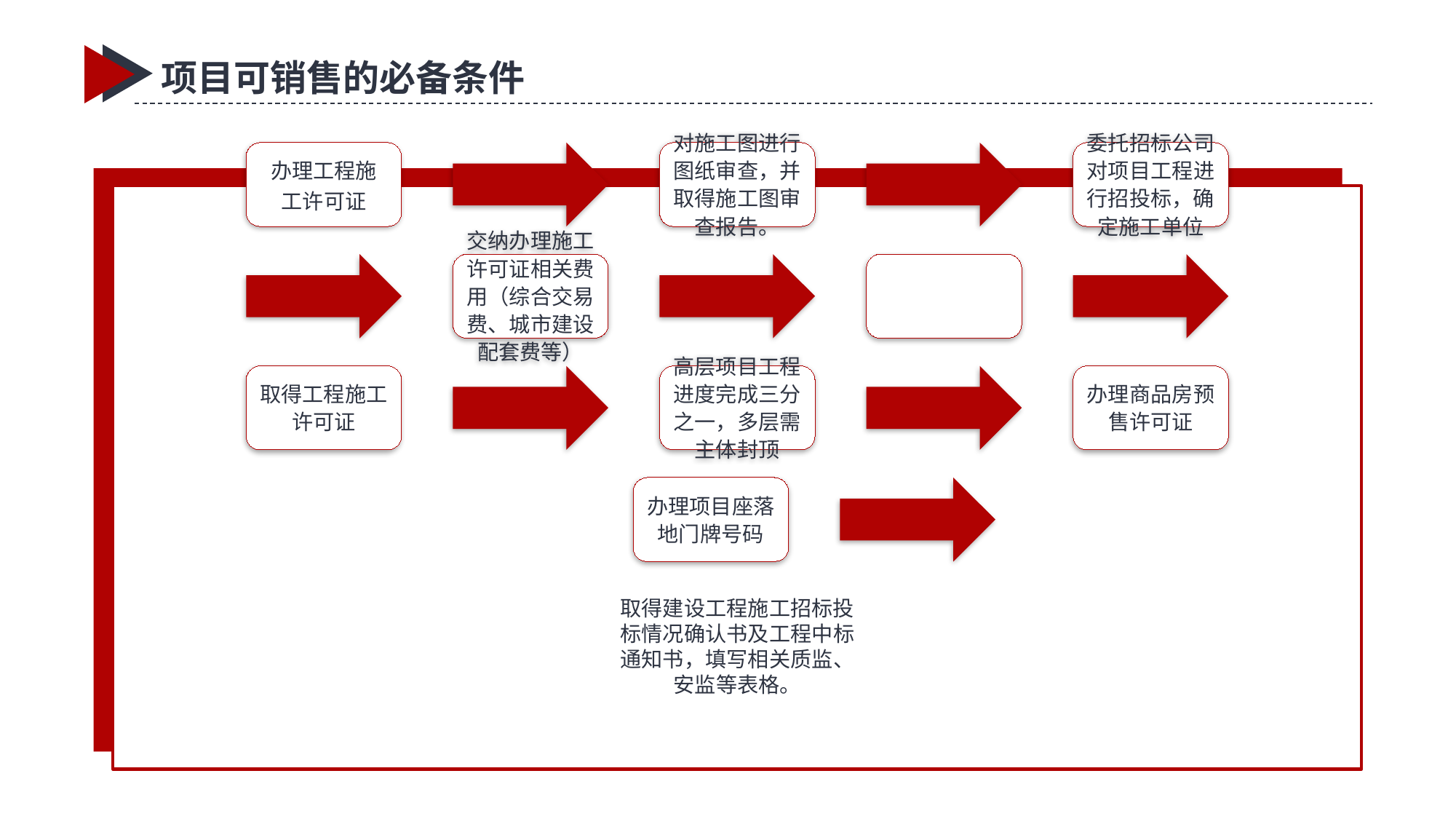

项目可销售的必备条件
办理工程施工许可证
对施工图进行图纸审查，并取得施工图审查报告。
委托招标公司对项目工程进行招投标，确定施工单位
交纳办理施工许可证相关费用（综合交易费、城市建设配套费等）
取得工程施工许可证
高层项目工程进度完成三分之一，多层需主体封顶
办理商品房预售许可证
办理项目座落地门牌号码

取得建设工程施工招标投标情况确认书及工程中标通知书，填写相关质监、安监等表格。